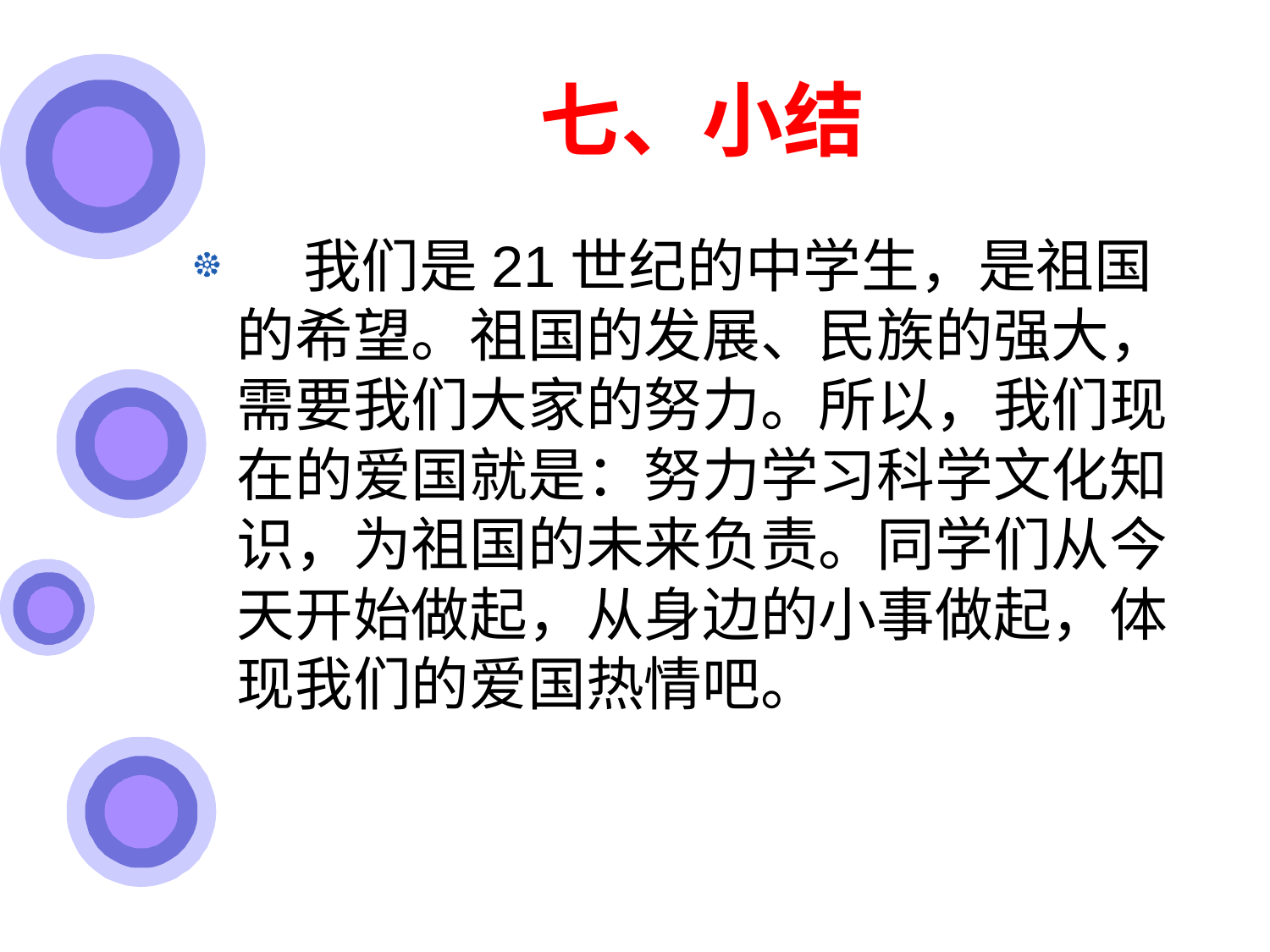

# 七、小结
    我们是21世纪的中学生，是祖国的希望。祖国的发展、民族的强大，需要我们大家的努力。所以，我们现在的爱国就是：努力学习科学文化知识，为祖国的未来负责。同学们从今天开始做起，从身边的小事做起，体现我们的爱国热情吧。